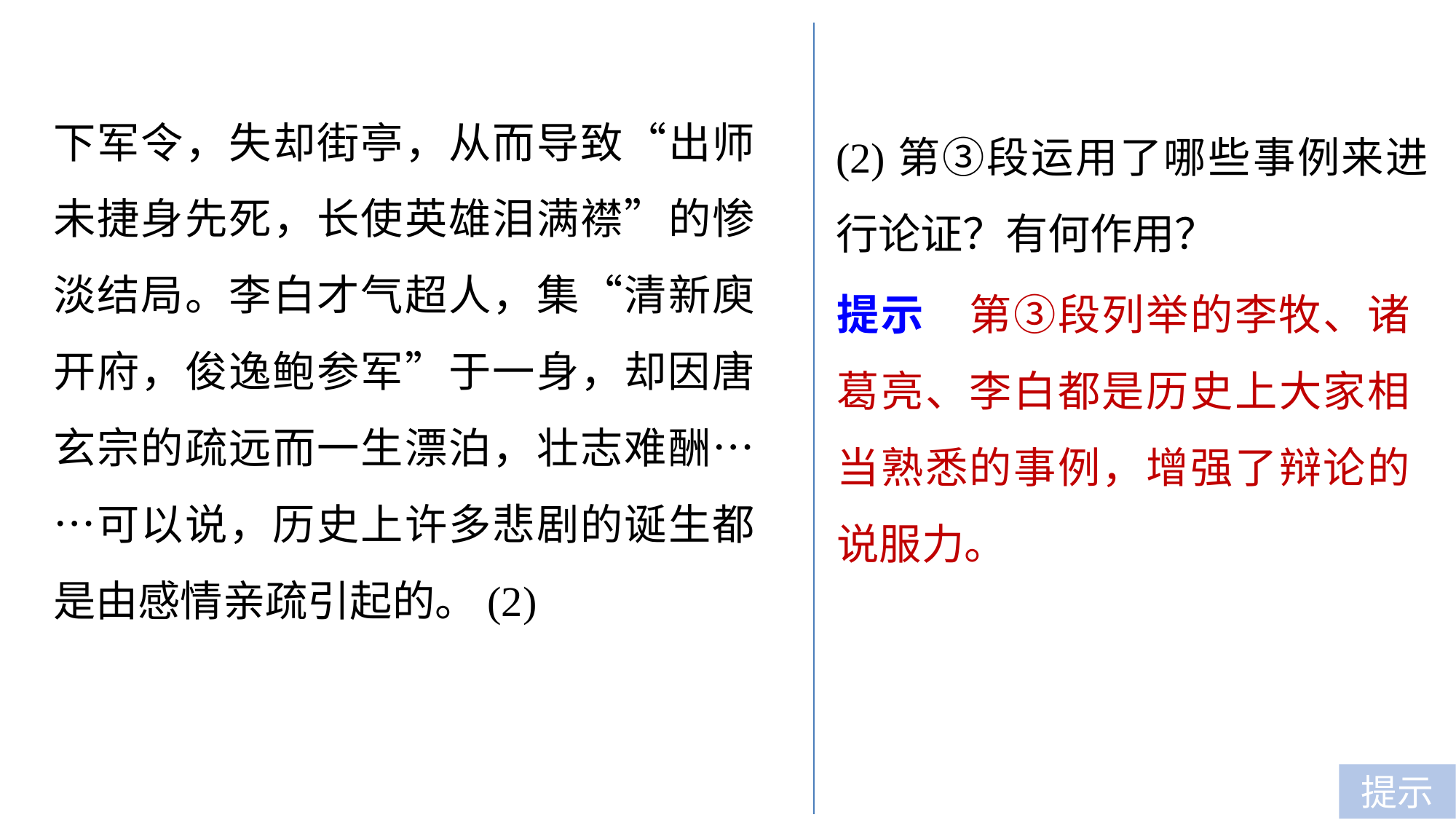

[思悟亮点]
下军令，失却街亭，从而导致“出师未捷身先死，长使英雄泪满襟”的惨淡结局。李白才气超人，集“清新庾开府，俊逸鲍参军”于一身，却因唐玄宗的疏远而一生漂泊，壮志难酬……可以说，历史上许多悲剧的诞生都是由感情亲疏引起的。(2)
(2)第③段运用了哪些事例来进行论证？有何作用？
提示　第③段列举的李牧、诸葛亮、李白都是历史上大家相当熟悉的事例，增强了辩论的说服力。
提示